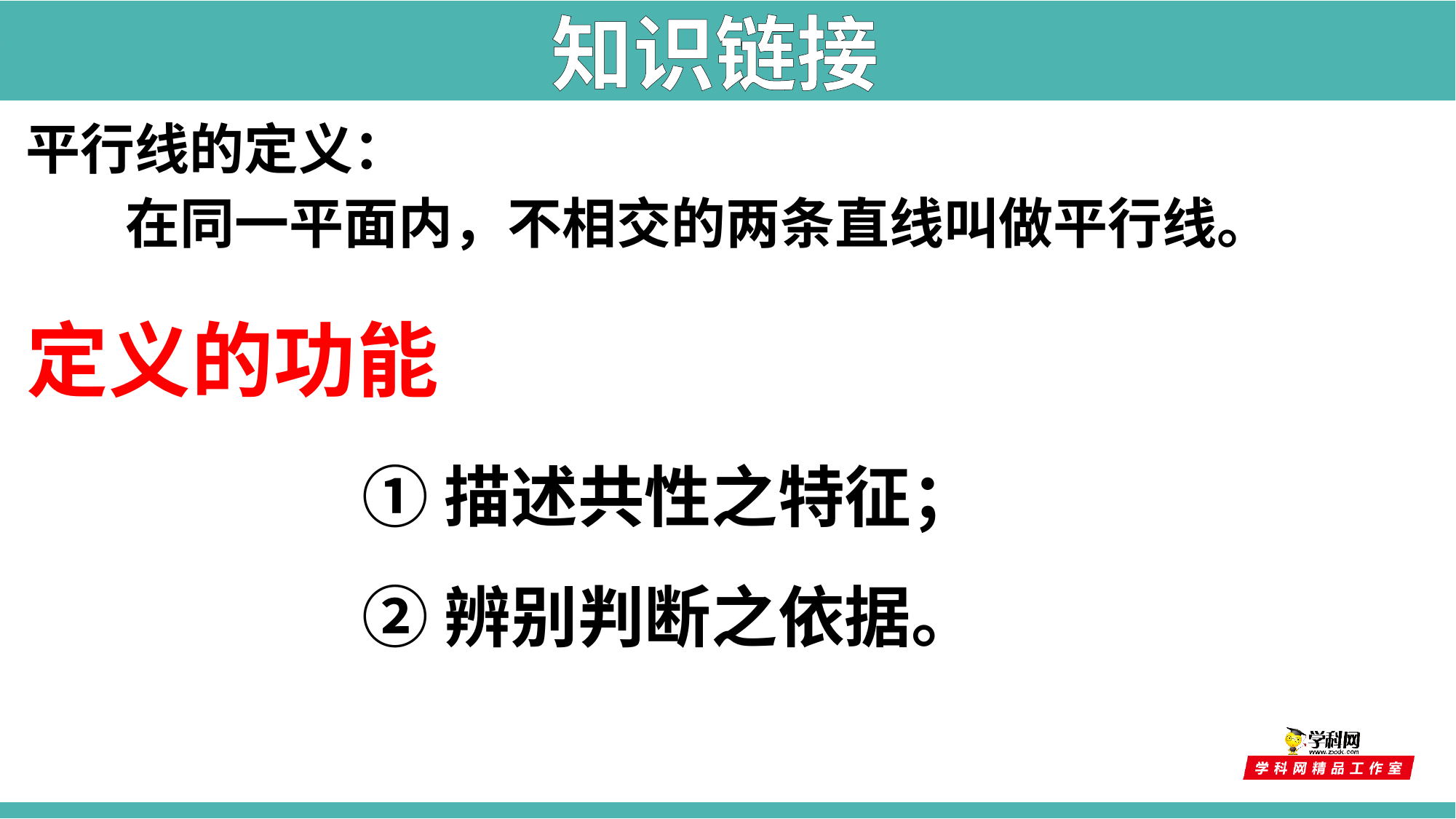

知识链接
平行线的定义：

       在同一平面内，不相交的两条直线叫做平行线。
定义的功能
①描述共性之特征；
②辨别判断之依据。